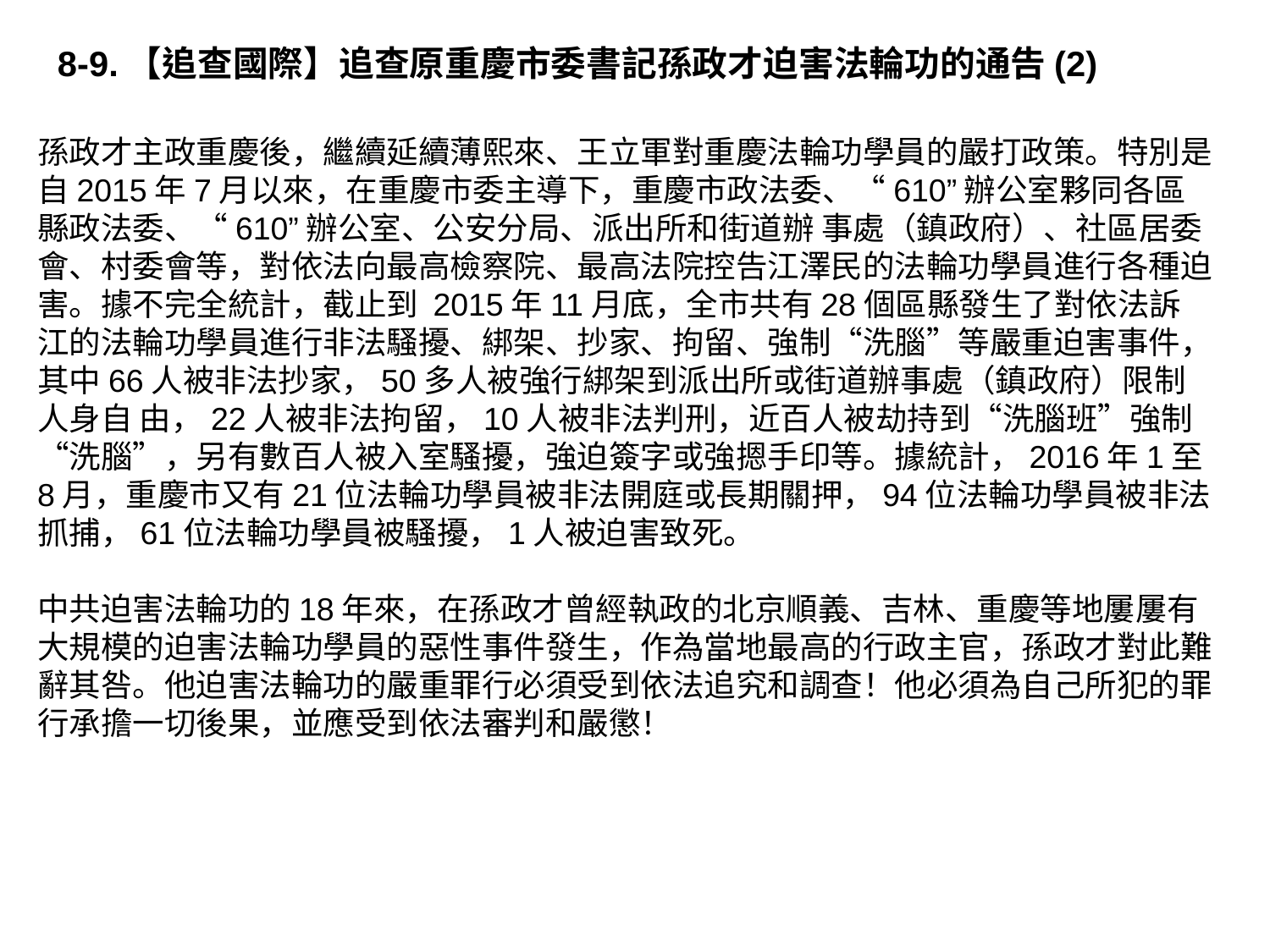

8-9.【追查國際】追查原重慶市委書記孫政才迫害法輪功的通告(2)
孫政才主政重慶後，繼續延續薄熙來、王立軍對重慶法輪功學員的嚴打政策。特別是自2015年7月以來，在重慶市委主導下，重慶市政法委、“610”辦公室夥同各區縣政法委、“610”辦公室、公安分局、派出所和街道辦 事處（鎮政府）、社區居委會、村委會等，對依法向最高檢察院、最高法院控告江澤民的法輪功學員進行各種迫害。據不完全統計，截止到 2015年11月底，全市共有28個區縣發生了對依法訴江的法輪功學員進行非法騷擾、綁架、抄家、拘留、強制“洗腦”等嚴重迫害事件，其中66人被非法抄家，50多人被強行綁架到派出所或街道辦事處（鎮政府）限制人身自 由，22人被非法拘留，10人被非法判刑，近百人被劫持到“洗腦班”強制“洗腦”，另有數百人被入室騷擾，強迫簽字或強摁手印等。據統計，2016年1至8月，重慶市又有21位法輪功學員被非法開庭或長期關押，94位法輪功學員被非法抓捕，61位法輪功學員被騷擾，1人被迫害致死。

中共迫害法輪功的18年來，在孫政才曾經執政的北京順義、吉林、重慶等地屢屢有大規模的迫害法輪功學員的惡性事件發生，作為當地最高的行政主官，孫政才對此難辭其咎。他迫害法輪功的嚴重罪行必須受到依法追究和調查！他必須為自己所犯的罪行承擔一切後果，並應受到依法審判和嚴懲！